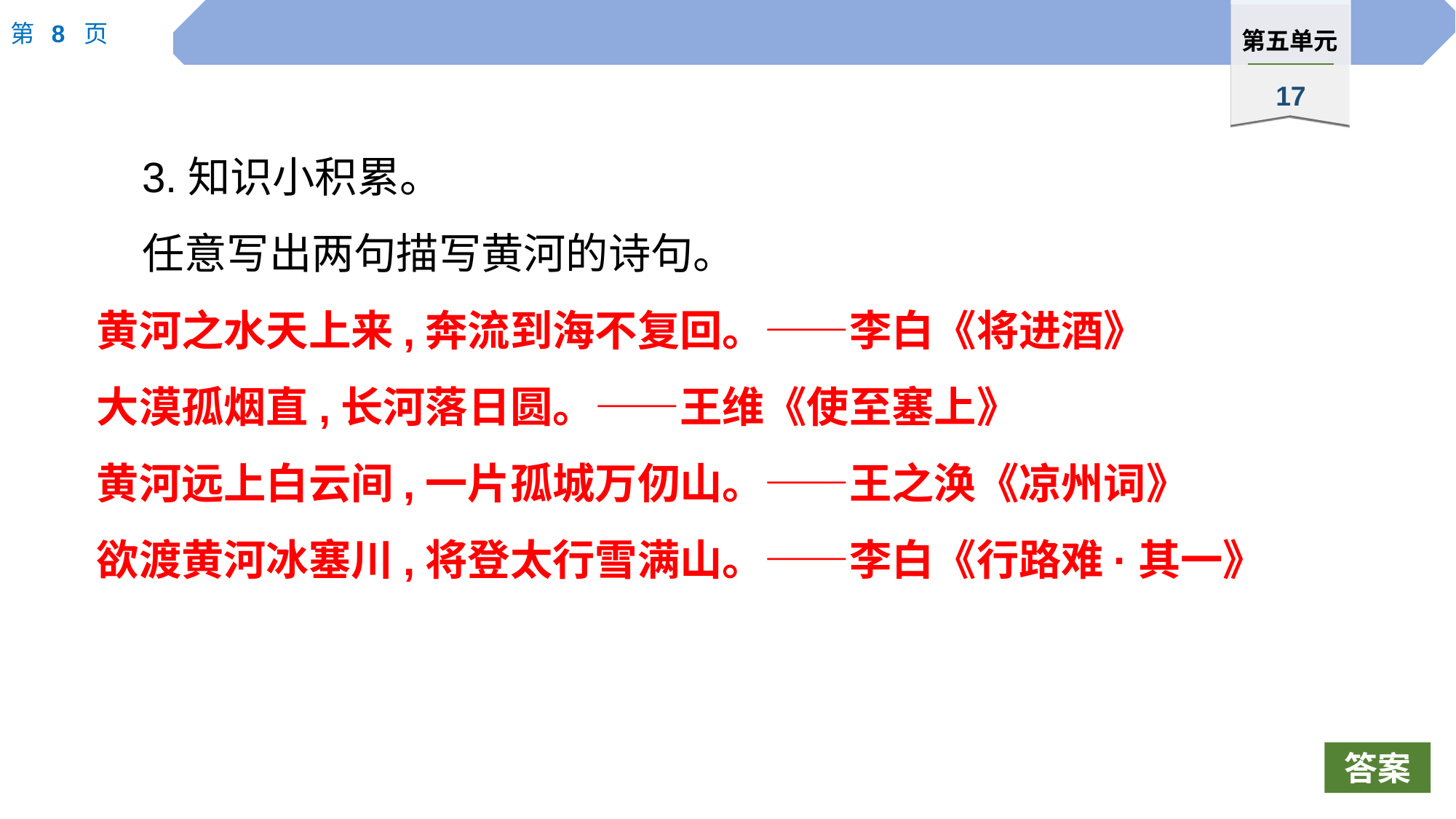

3.知识小积累。
任意写出两句描写黄河的诗句。
黄河之水天上来,奔流到海不复回。——李白《将进酒》
大漠孤烟直,长河落日圆。——王维《使至塞上》
黄河远上白云间,一片孤城万仞山。——王之涣《凉州词》
欲渡黄河冰塞川,将登太行雪满山。——李白《行路难·其一》
答案